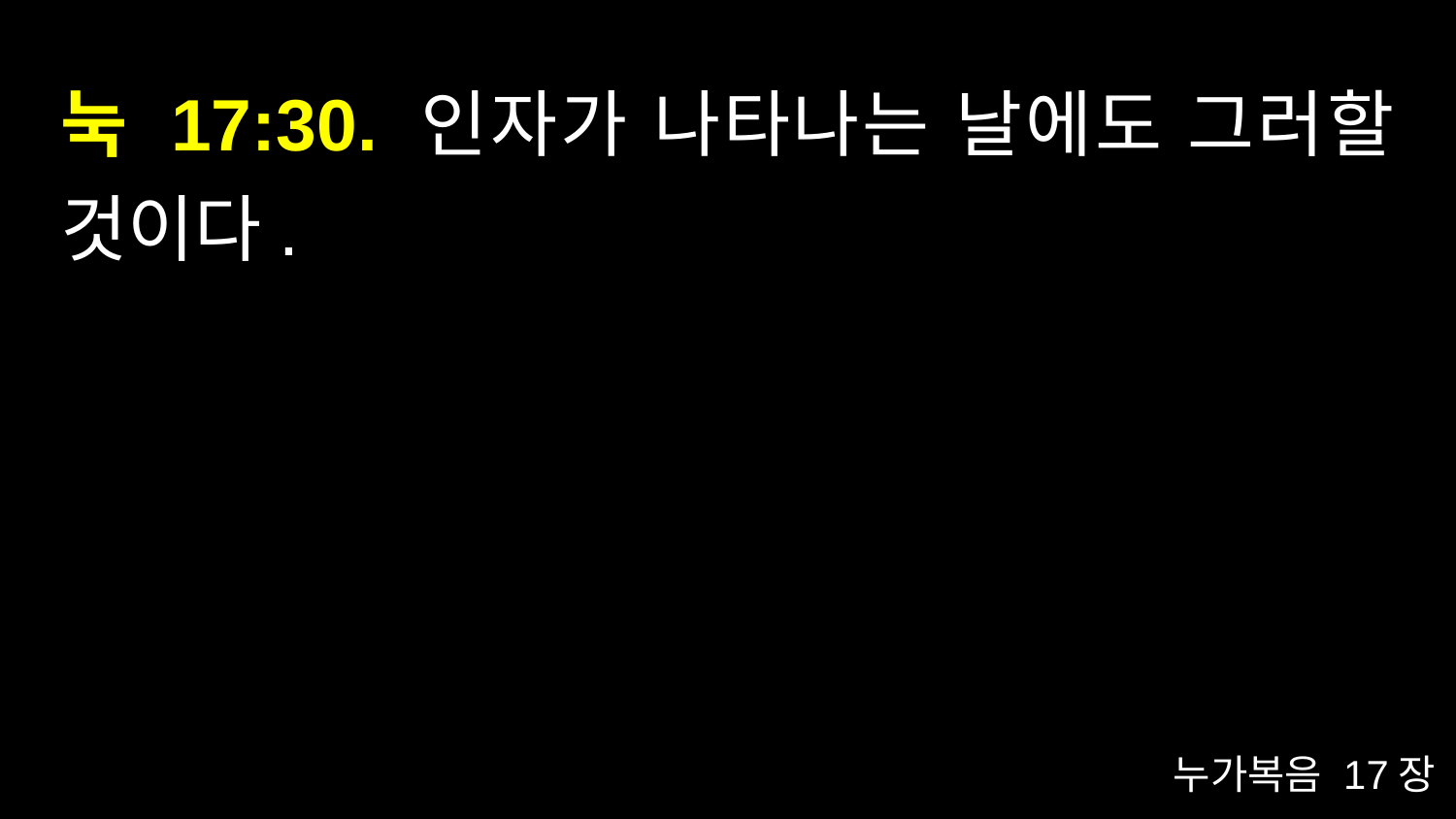

# 눅 17:30. 인자가 나타나는 날에도 그러할 것이다.
누가복음 17장